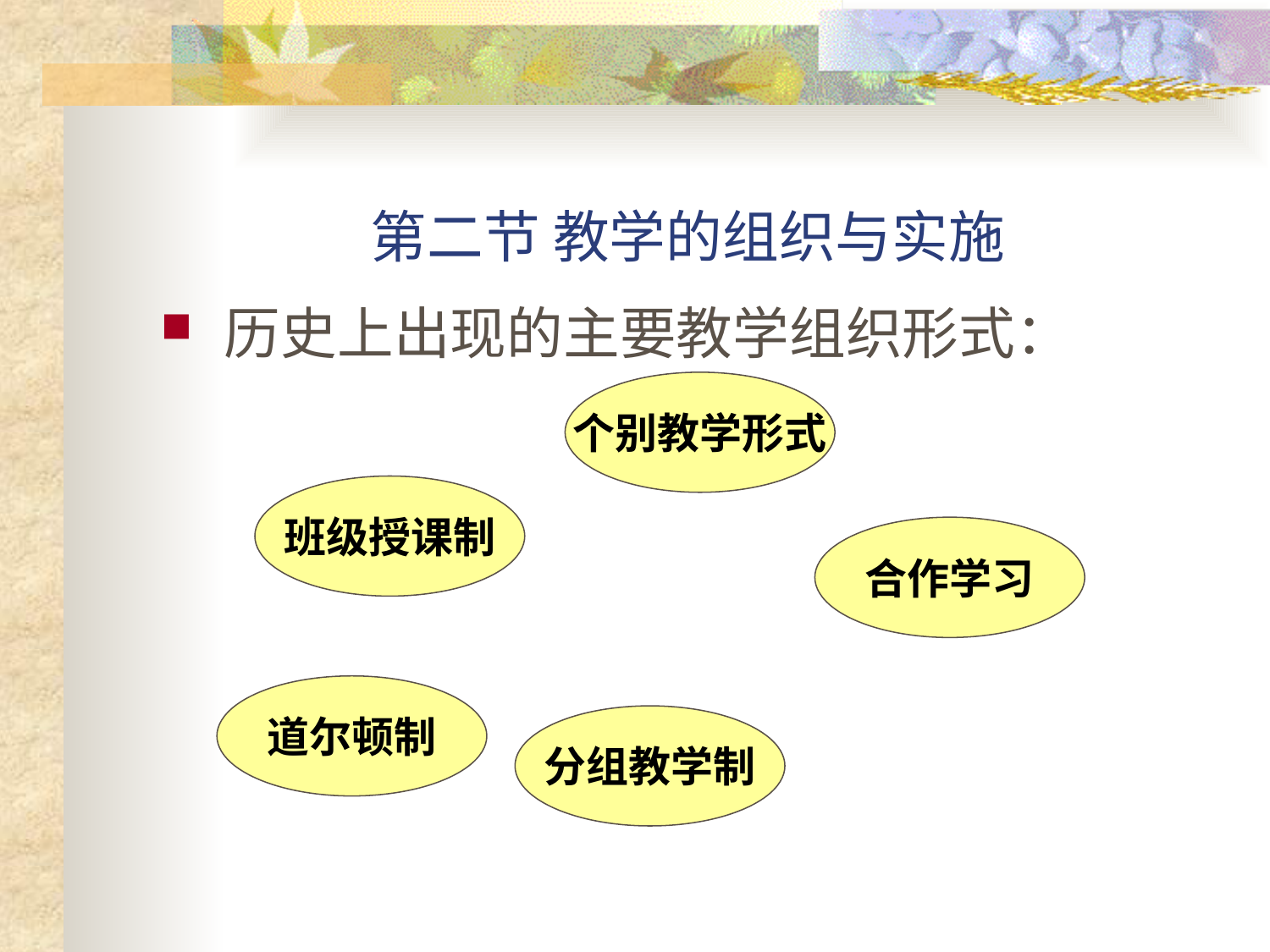

# 第二节 教学的组织与实施
历史上出现的主要教学组织形式：
个别教学形式
班级授课制
合作学习
道尔顿制
分组教学制